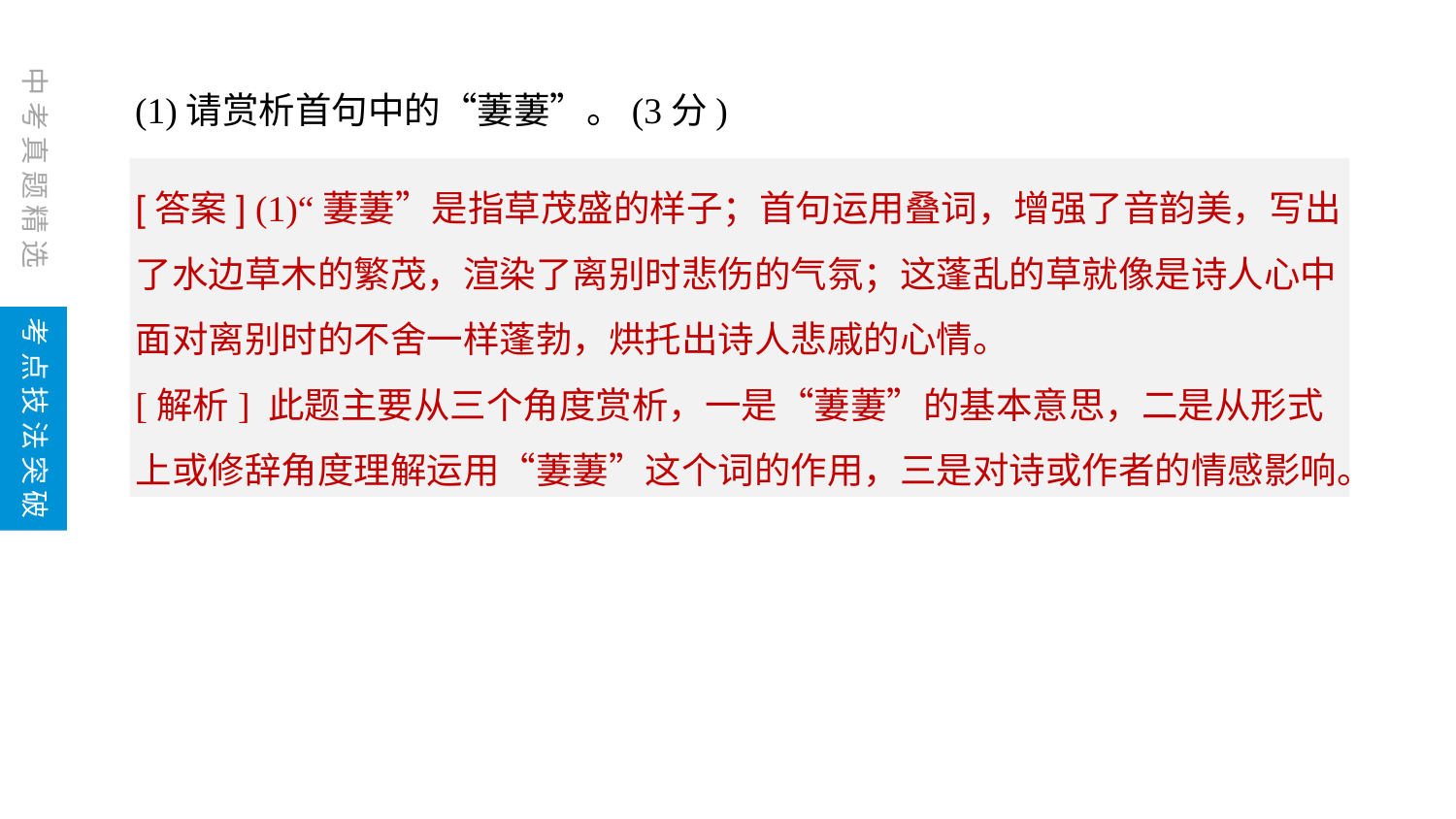

(1)请赏析首句中的“萋萋”。(3分)
[答案] (1)“萋萋”是指草茂盛的样子；首句运用叠词，增强了音韵美，写出了水边草木的繁茂，渲染了离别时悲伤的气氛；这蓬乱的草就像是诗人心中面对离别时的不舍一样蓬勃，烘托出诗人悲戚的心情。
[解析] 此题主要从三个角度赏析，一是“萋萋”的基本意思，二是从形式上或修辞角度理解运用“萋萋”这个词的作用，三是对诗或作者的情感影响。